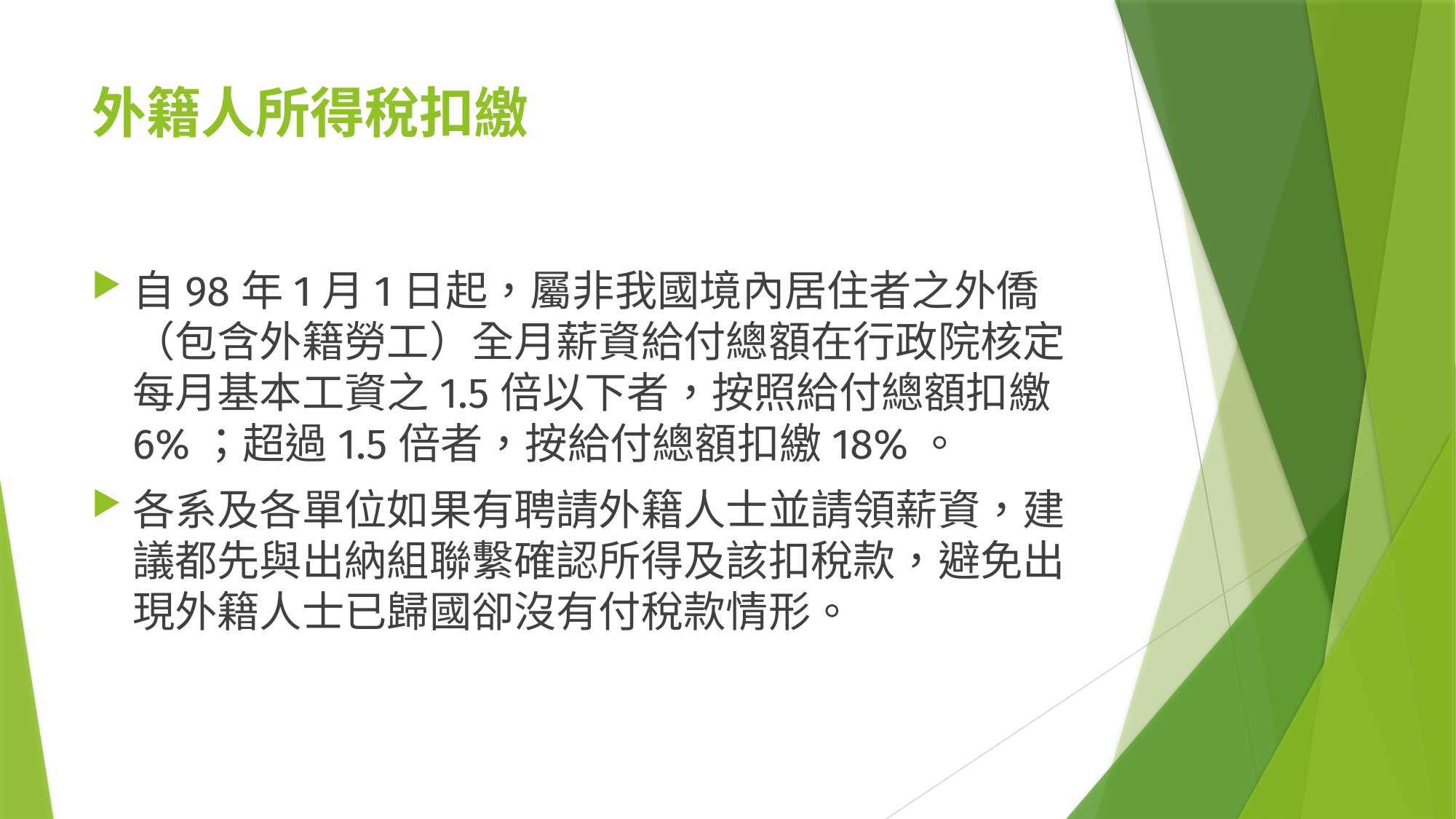

# 外籍人所得稅扣繳
自98年1月1日起，屬非我國境內居住者之外僑（包含外籍勞工）全月薪資給付總額在行政院核定每月基本工資之1.5倍以下者，按照給付總額扣繳6%；超過1.5倍者，按給付總額扣繳18%。
各系及各單位如果有聘請外籍人士並請領薪資，建議都先與出納組聯繫確認所得及該扣稅款，避免出現外籍人士已歸國卻沒有付稅款情形。